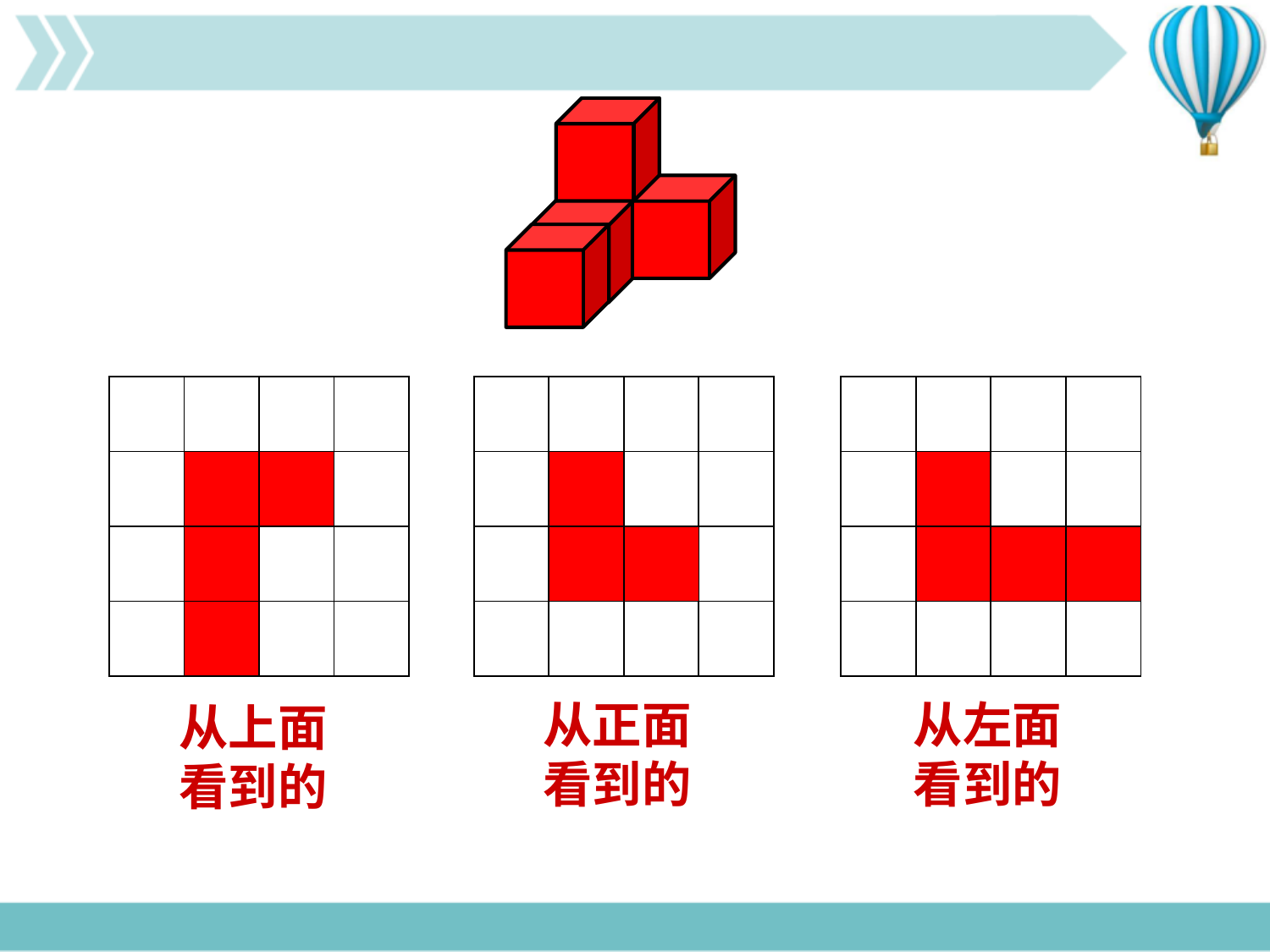

|  |  |  |  |
| --- | --- | --- | --- |
|  |  |  |  |
|  |  |  |  |
|  |  |  |  |
|  |  |  |  |
| --- | --- | --- | --- |
|  |  |  |  |
|  |  |  |  |
|  |  |  |  |
|  |  |  |  |
| --- | --- | --- | --- |
|  |  |  |  |
|  |  |  |  |
|  |  |  |  |
|  |  |  |  |
| --- | --- | --- | --- |
|  |  |  |  |
|  |  |  |  |
|  |  |  |  |
|  |  |  |  |
| --- | --- | --- | --- |
|  |  |  |  |
|  |  |  |  |
|  |  |  |  |
|  |  |  |  |
| --- | --- | --- | --- |
|  |  |  |  |
|  |  |  |  |
|  |  |  |  |
从正面
看到的
从左面
看到的
从上面
看到的